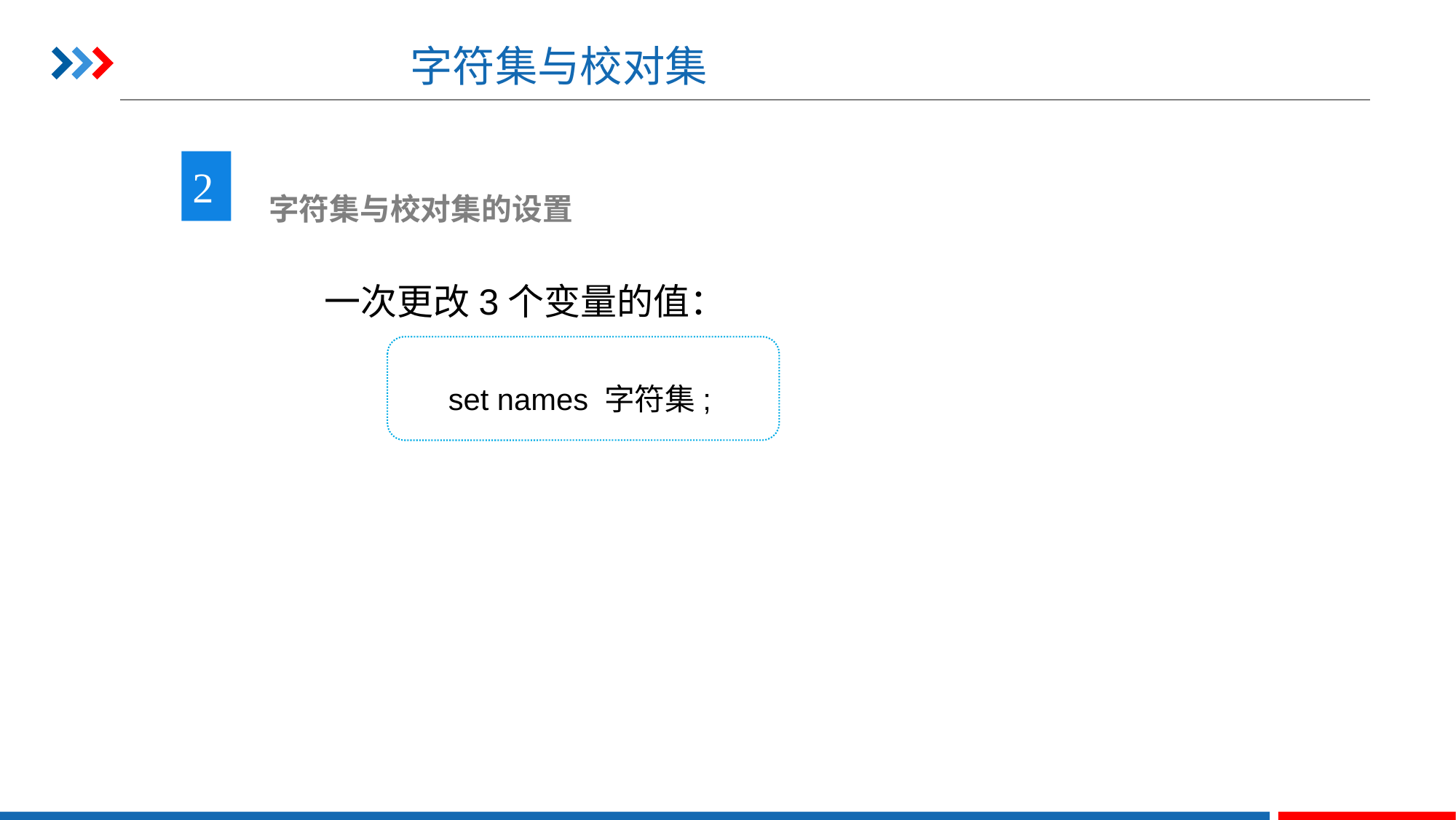

# 字符集与校对集

2
  字符集与校对集的设置
一次更改3个变量的值：

set names 字符集;